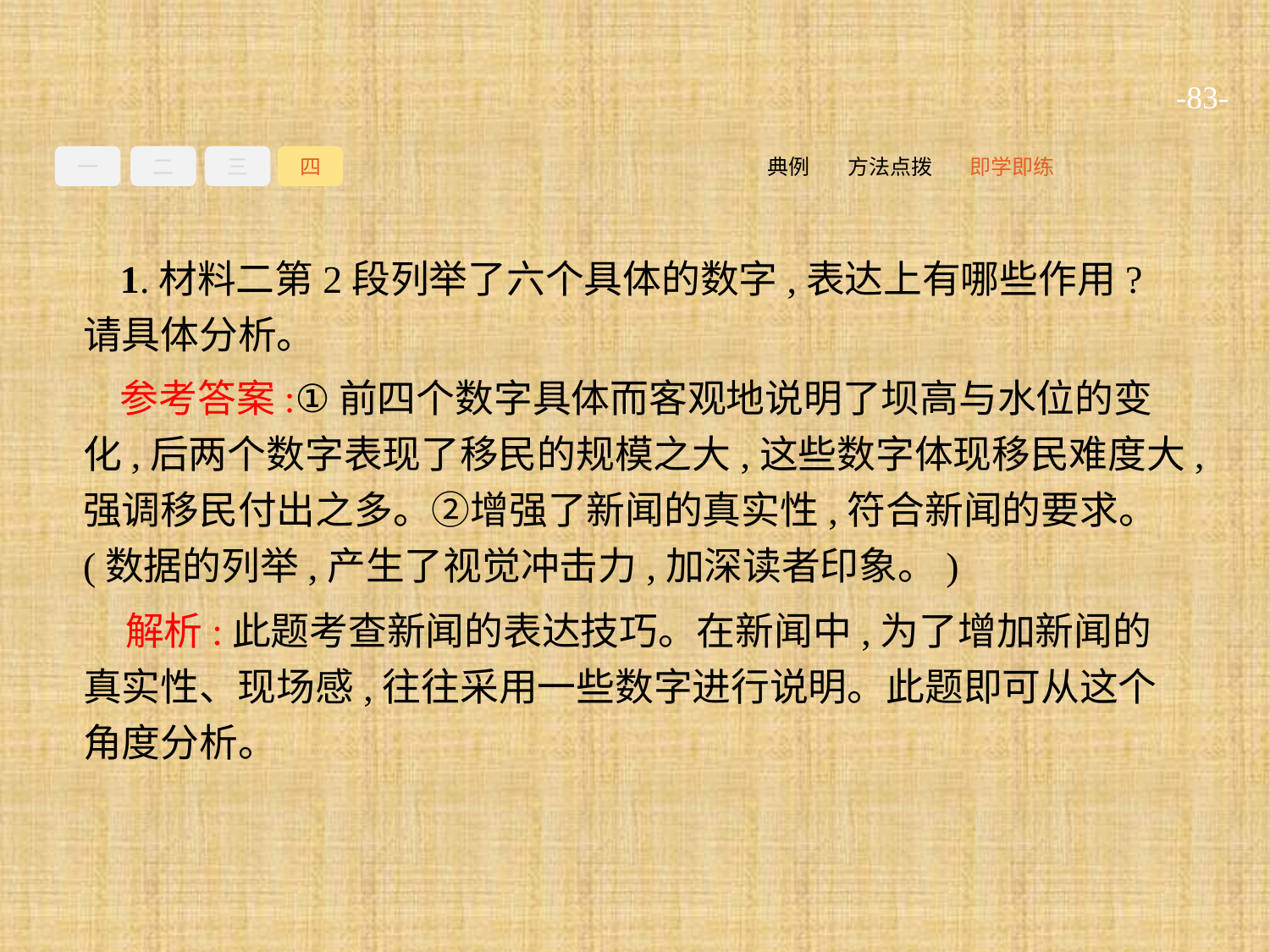

-83-
一
二
三
四
即学即练
方法点拨
典例
1.材料二第2段列举了六个具体的数字,表达上有哪些作用?请具体分析。
参考答案:①前四个数字具体而客观地说明了坝高与水位的变化,后两个数字表现了移民的规模之大,这些数字体现移民难度大,强调移民付出之多。②增强了新闻的真实性,符合新闻的要求。(数据的列举,产生了视觉冲击力,加深读者印象。)
解析:此题考查新闻的表达技巧。在新闻中,为了增加新闻的真实性、现场感,往往采用一些数字进行说明。此题即可从这个角度分析。